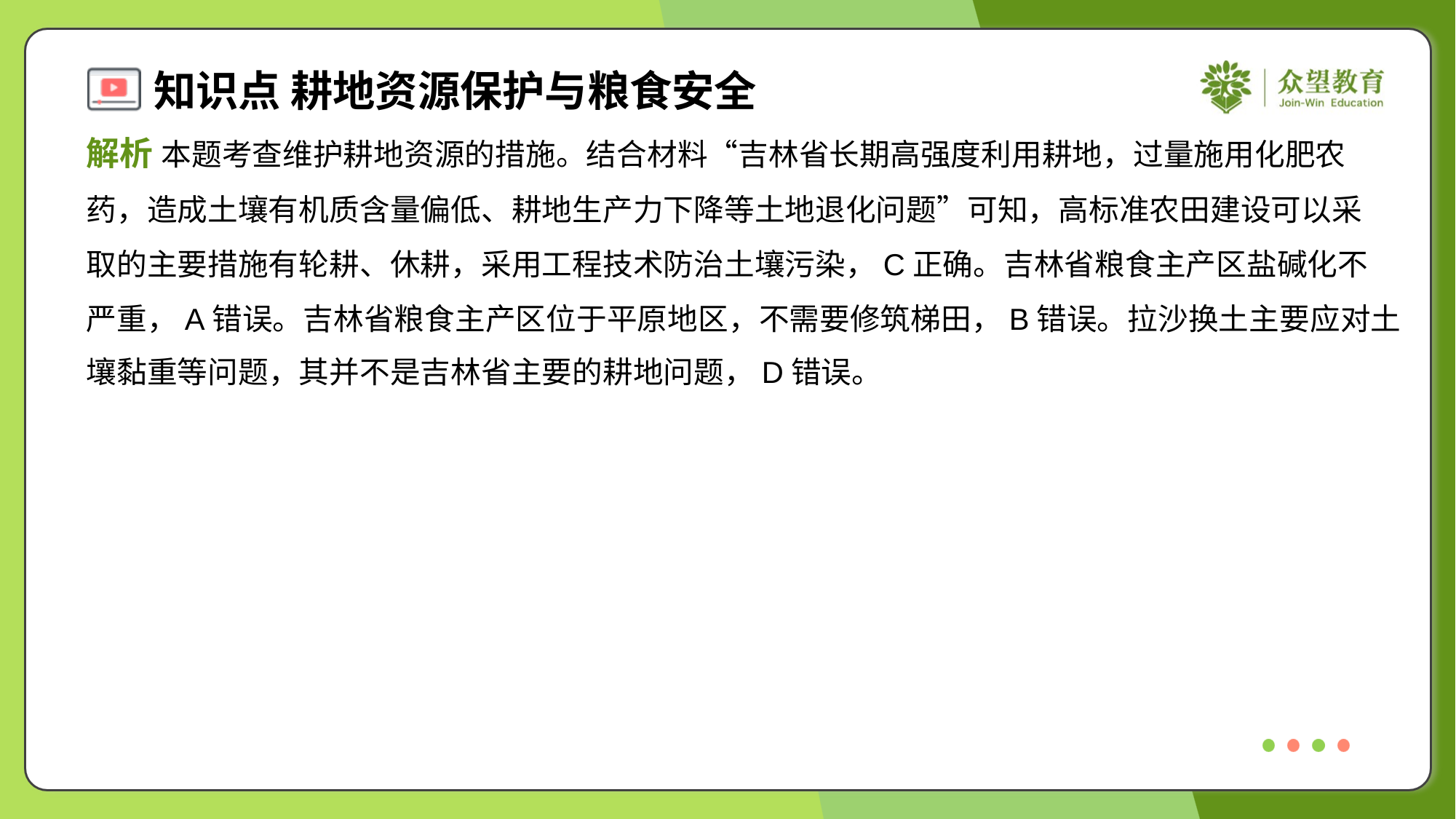

解析 本题考查维护耕地资源的措施。结合材料“吉林省长期高强度利用耕地，过量施用化肥农
药，造成土壤有机质含量偏低、耕地生产力下降等土地退化问题”可知，高标准农田建设可以采
取的主要措施有轮耕、休耕，采用工程技术防治土壤污染，C正确。吉林省粮食主产区盐碱化不
严重，A错误。吉林省粮食主产区位于平原地区，不需要修筑梯田，B错误。拉沙换土主要应对土
壤黏重等问题，其并不是吉林省主要的耕地问题，D错误。